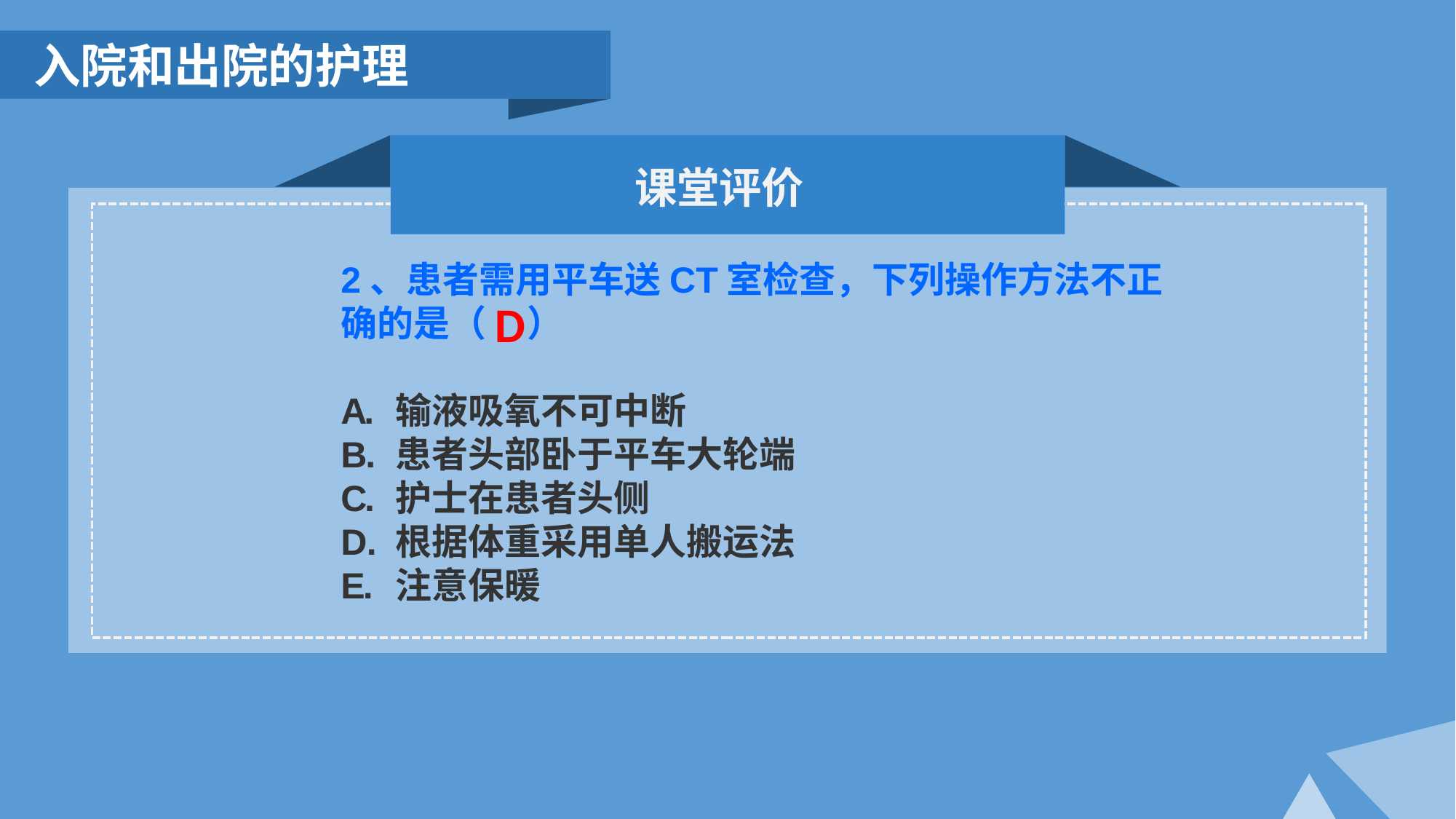

入院和出院的护理

课堂评价

2、患者需用平车送CT室检查，下列操作方法不正确的是（     ）

输液吸氧不可中断
患者头部卧于平车大轮端
护士在患者头侧
根据体重采用单人搬运法
注意保暖

D